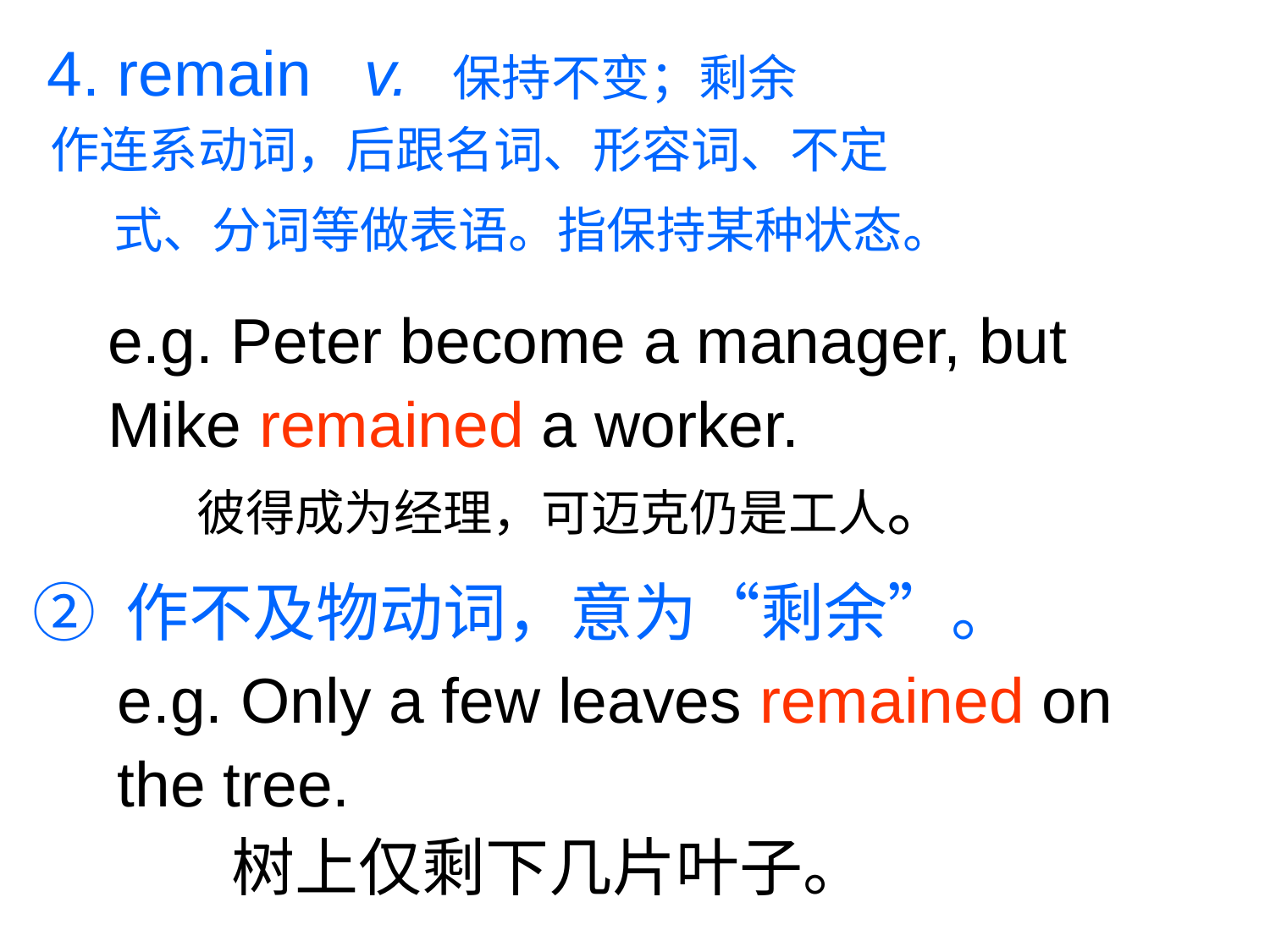

4. remain   v.  保持不变；剩余
 作连系动词，后跟名词、形容词、不定
     式、分词等做表语。指保持某种状态。
e.g. Peter become a manager, but Mike remained a worker.
       彼得成为经理，可迈克仍是工人。
② 作不及物动词，意为“剩余”。
e.g. Only a few leaves remained on the tree.
       树上仅剩下几片叶子。